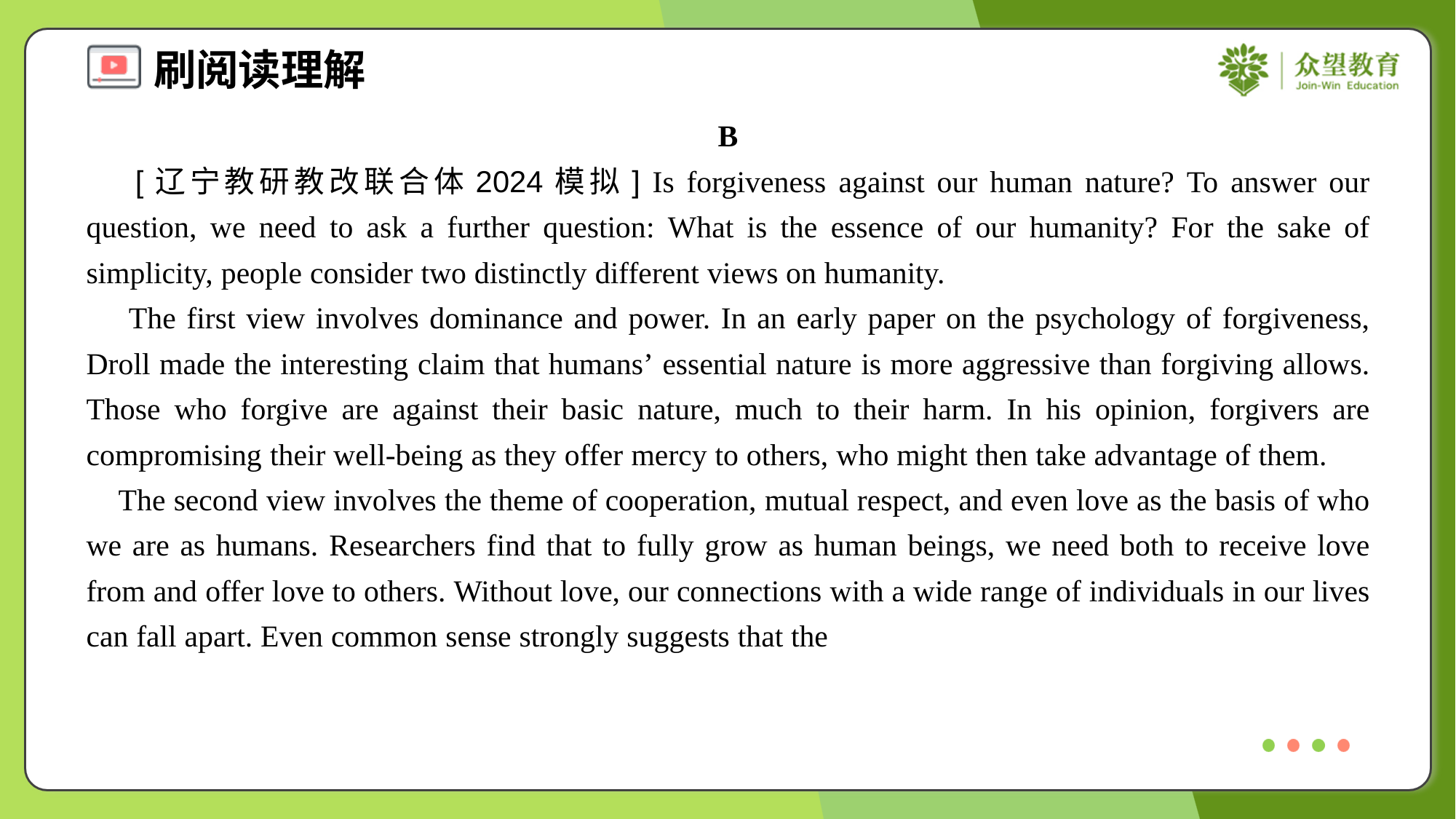

B
    [辽宁教研教改联合体2024模拟] Is forgiveness against our human nature? To answer our question, we need to ask a further question: What is the essence of our humanity? For the sake of simplicity, people consider two distinctly different views on humanity.
    The first view involves dominance and power. In an early paper on the psychology of forgiveness, Droll made the interesting claim that humans’ essential nature is more aggressive than forgiving allows. Those who forgive are against their basic nature, much to their harm. In his opinion, forgivers are compromising their well-being as they offer mercy to others, who might then take advantage of them.
    The second view involves the theme of cooperation, mutual respect, and even love as the basis of who we are as humans. Researchers find that to fully grow as human beings, we need both to receive love from and offer love to others. Without love, our connections with a wide range of individuals in our lives can fall apart. Even common sense strongly suggests that the